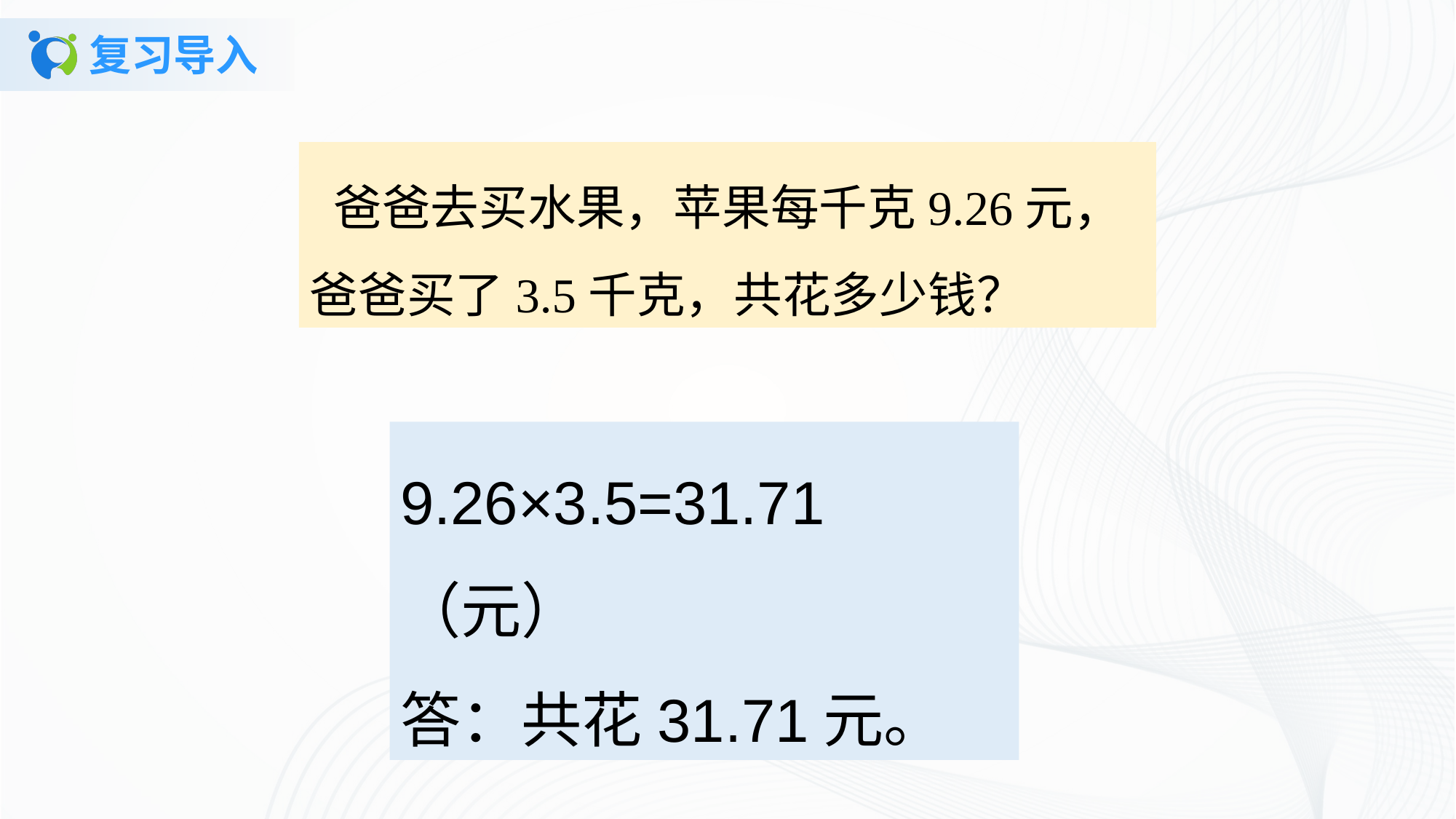

# 复习导入
爸爸去买水果，苹果每千克9.26元，爸爸买了3.5千克，共花多少钱？
9.26×3.5=31.71（元）
答：共花31.71元。